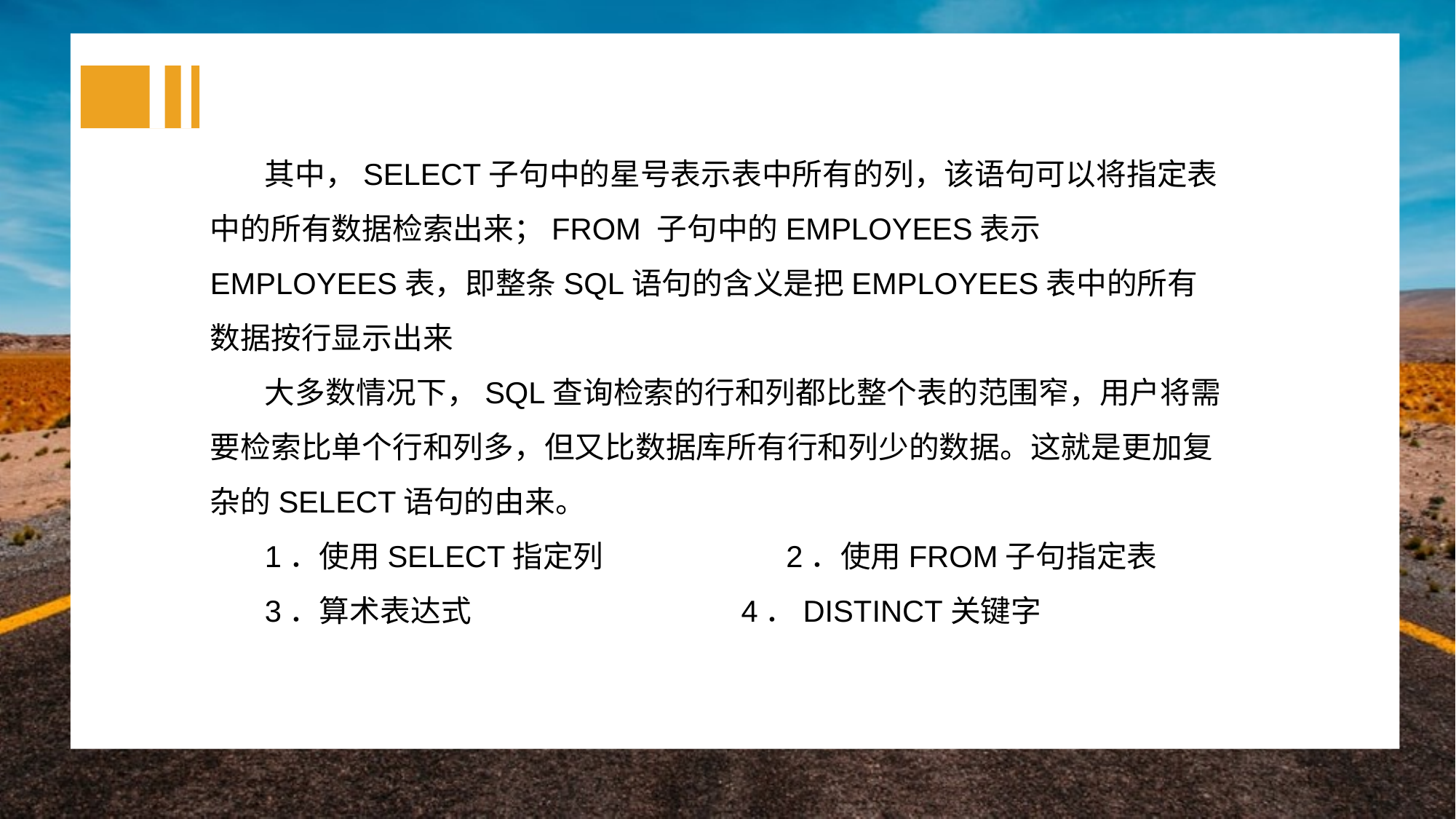

其中，SELECT子句中的星号表示表中所有的列，该语句可以将指定表中的所有数据检索出来；FROM 子句中的EMPLOYEES表示EMPLOYEES表，即整条SQL语句的含义是把EMPLOYEES表中的所有数据按行显示出来
大多数情况下，SQL查询检索的行和列都比整个表的范围窄，用户将需要检索比单个行和列多，但又比数据库所有行和列少的数据。这就是更加复杂的SELECT语句的由来。
1．使用SELECT指定列                          2．使用FROM子句指定表
3．算术表达式                                       4．DISTINCT关键字